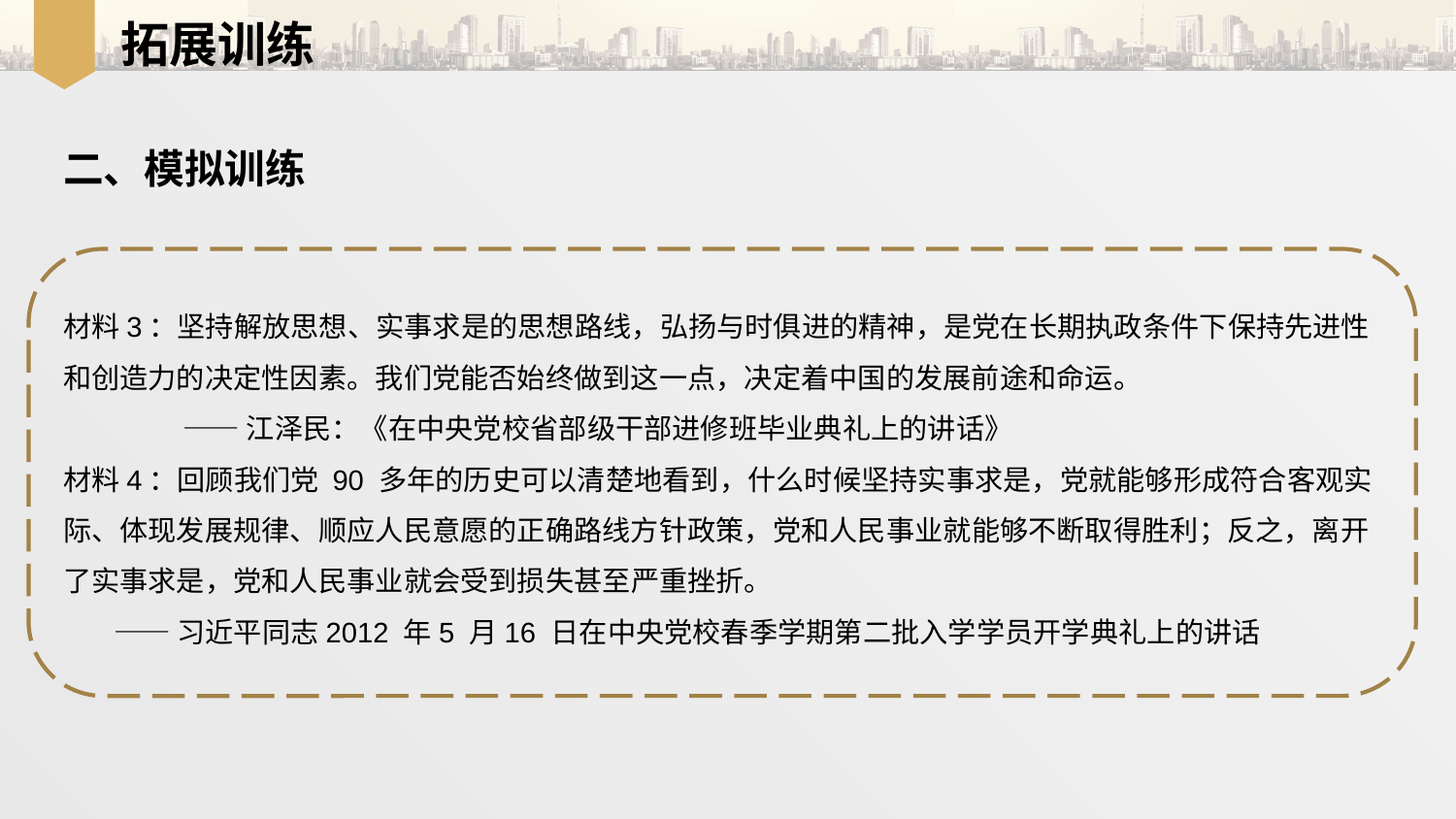

拓展训练
二、模拟训练

材料3：坚持解放思想、实事求是的思想路线，弘扬与时俱进的精神，是党在长期执政条件下保持先进性和创造力的决定性因素。我们党能否始终做到这一点，决定着中国的发展前途和命运。
                   ——江泽民：《在中央党校省部级干部进修班毕业典礼上的讲话》
材料4：回顾我们党 90 多年的历史可以清楚地看到，什么时候坚持实事求是，党就能够形成符合客观实际、体现发展规律、顺应人民意愿的正确路线方针政策，党和人民事业就能够不断取得胜利；反之，离开了实事求是，党和人民事业就会受到损失甚至严重挫折。
        ——习近平同志2012 年5 月16 日在中央党校春季学期第二批入学学员开学典礼上的讲话